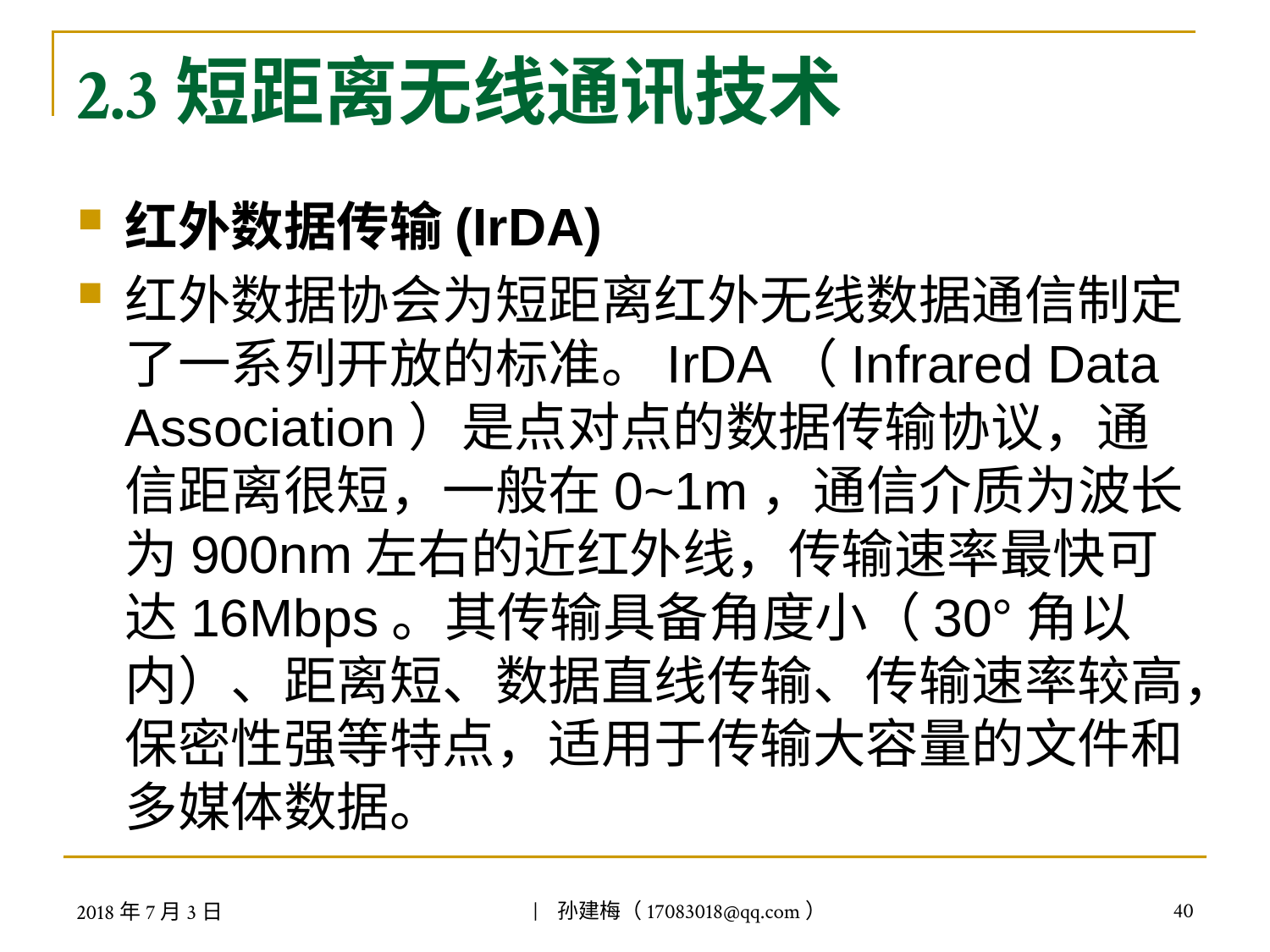

# 2.3短距离无线通讯技术
红外数据传输(IrDA)
红外数据协会为短距离红外无线数据通信制定了一系列开放的标准。IrDA（Infrared Data Association）是点对点的数据传输协议，通信距离很短，一般在0~1m，通信介质为波长为900nm左右的近红外线，传输速率最快可达16Mbps。其传输具备角度小（30°角以内）、距离短、数据直线传输、传输速率较高，保密性强等特点，适用于传输大容量的文件和多媒体数据。
|   孙建梅（17083018@qq.com）
2018年7月3日
40